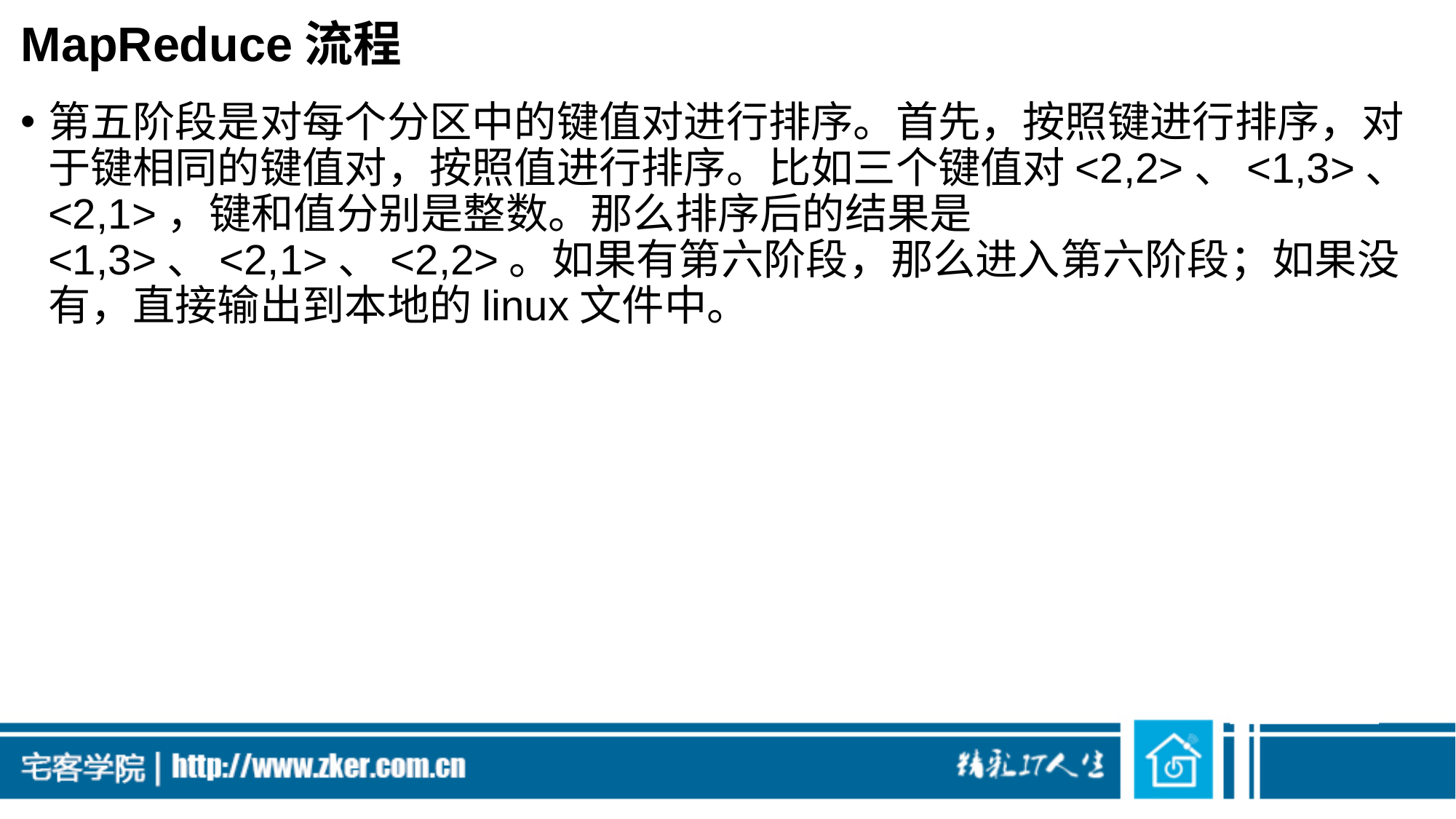

# MapReduce流程
第五阶段是对每个分区中的键值对进行排序。首先，按照键进行排序，对于键相同的键值对，按照值进行排序。比如三个键值对<2,2>、<1,3>、<2,1>，键和值分别是整数。那么排序后的结果是<1,3>、<2,1>、<2,2>。如果有第六阶段，那么进入第六阶段；如果没有，直接输出到本地的linux文件中。